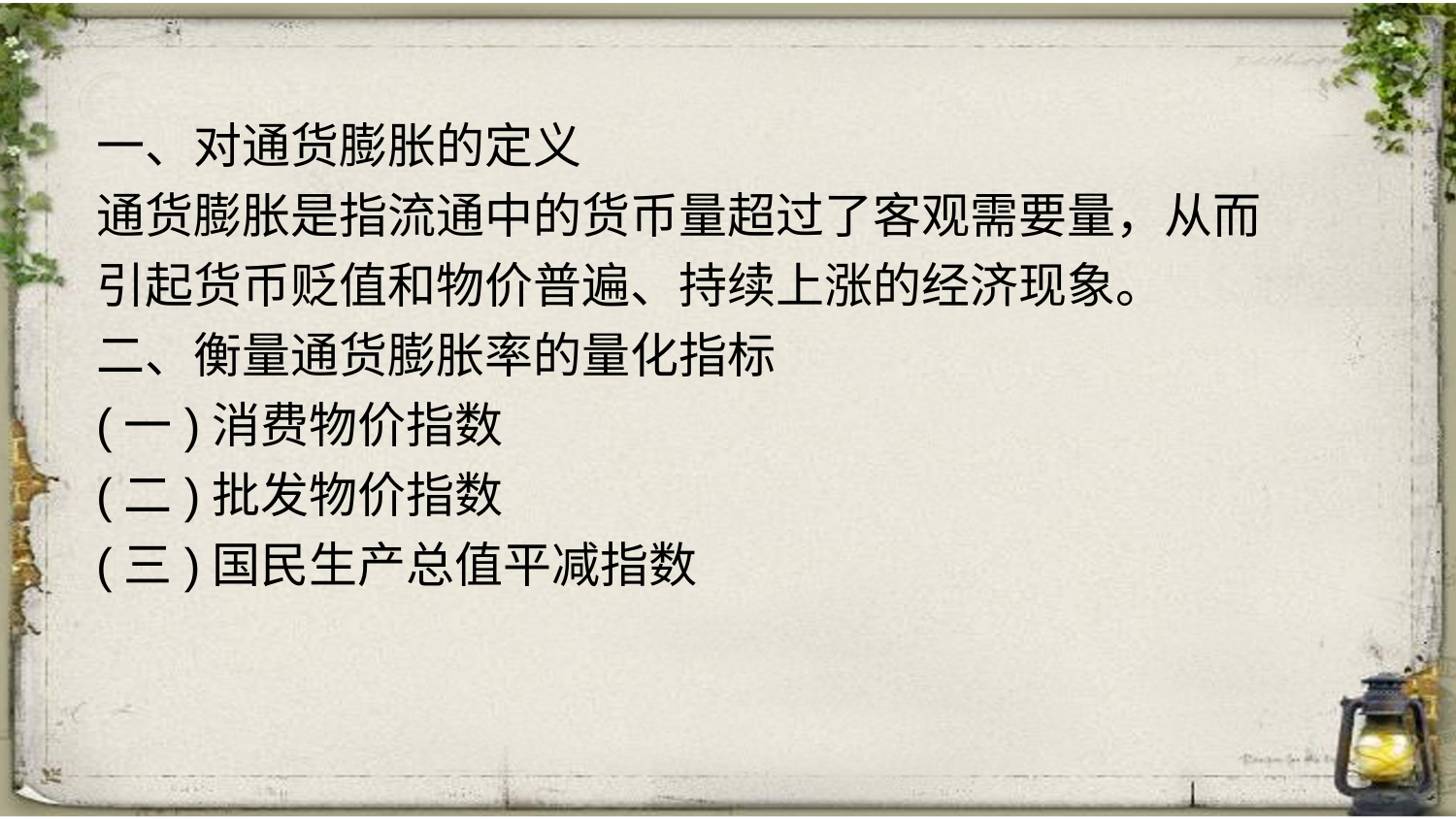

一、对通货膨胀的定义
通货膨胀是指流通中的货币量超过了客观需要量，从而引起货币贬值和物价普遍、持续上涨的经济现象。
二、衡量通货膨胀率的量化指标
(一)消费物价指数
(二)批发物价指数
(三)国民生产总值平减指数